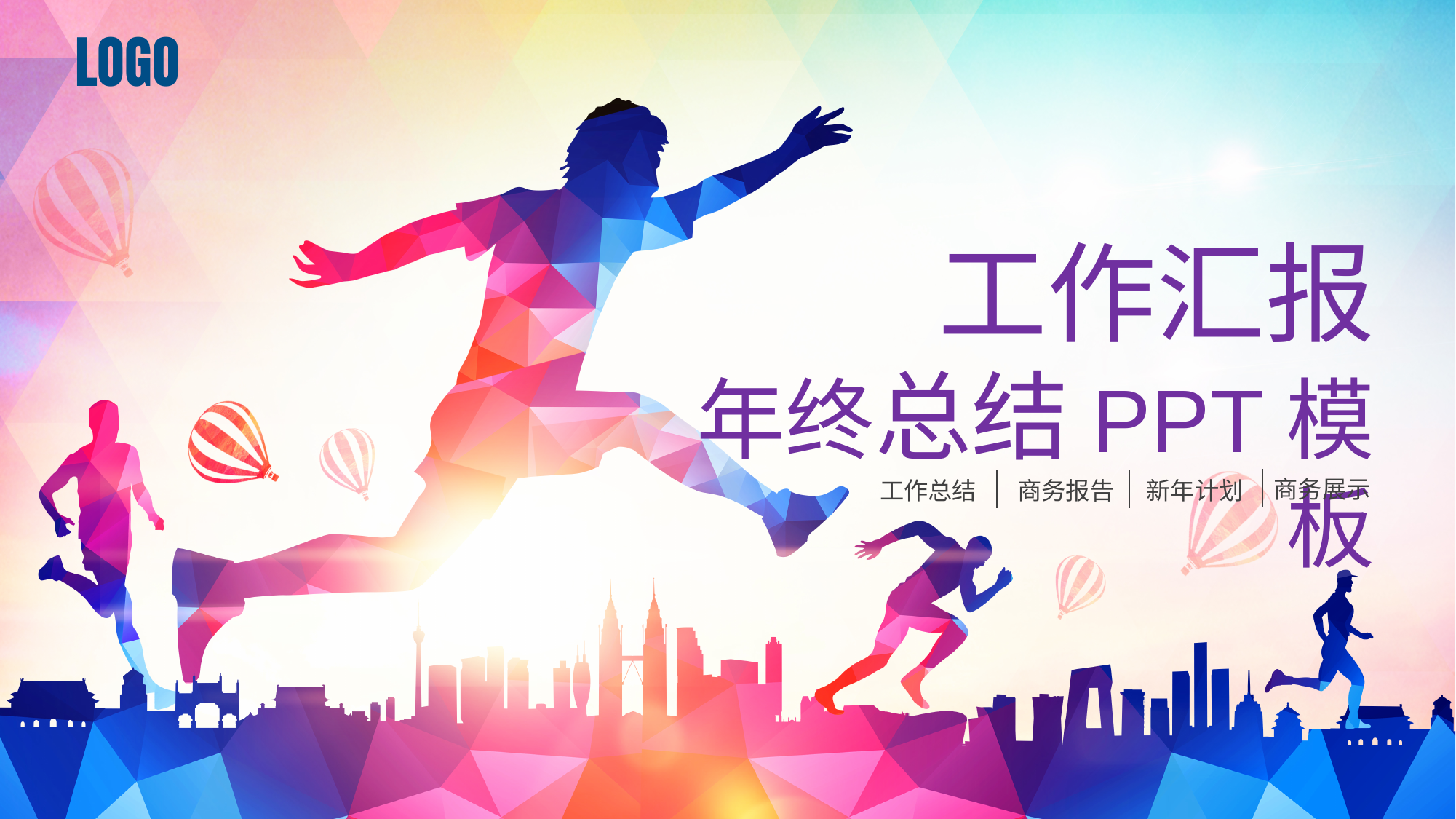

LOGO
工作汇报
年终总结PPT模板
商务展示
工作总结
商务报告
新年计划